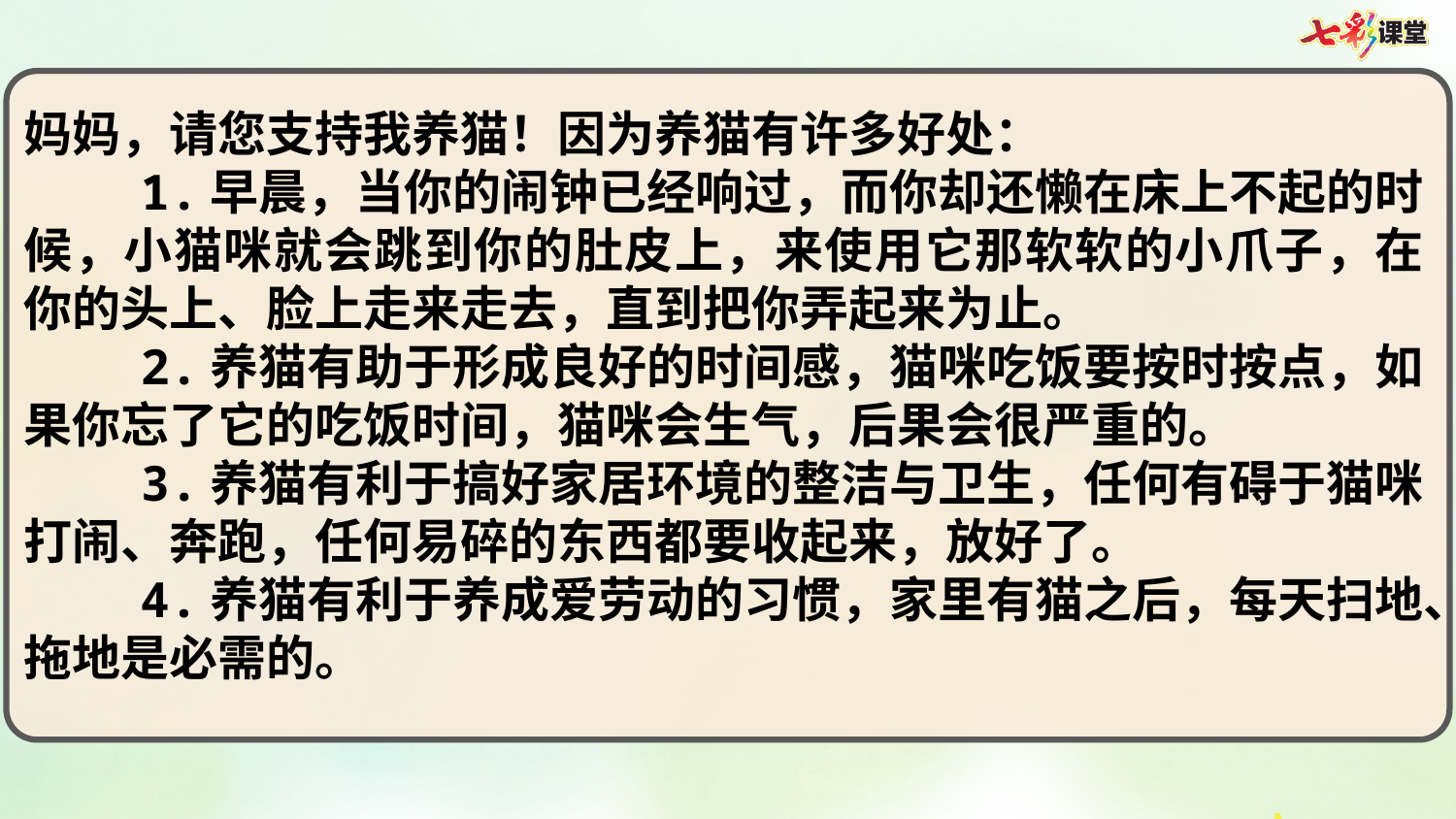

妈妈，请您支持我养猫！因为养猫有许多好处：
    1.早晨，当你的闹钟已经响过，而你却还懒在床上不起的时候，小猫咪就会跳到你的肚皮上，来使用它那软软的小爪子，在你的头上、脸上走来走去，直到把你弄起来为止。
    2.养猫有助于形成良好的时间感，猫咪吃饭要按时按点，如果你忘了它的吃饭时间，猫咪会生气，后果会很严重的。
    3.养猫有利于搞好家居环境的整洁与卫生，任何有碍于猫咪打闹、奔跑，任何易碎的东西都要收起来，放好了。
    4.养猫有利于养成爱劳动的习惯，家里有猫之后，每天扫地、拖地是必需的。